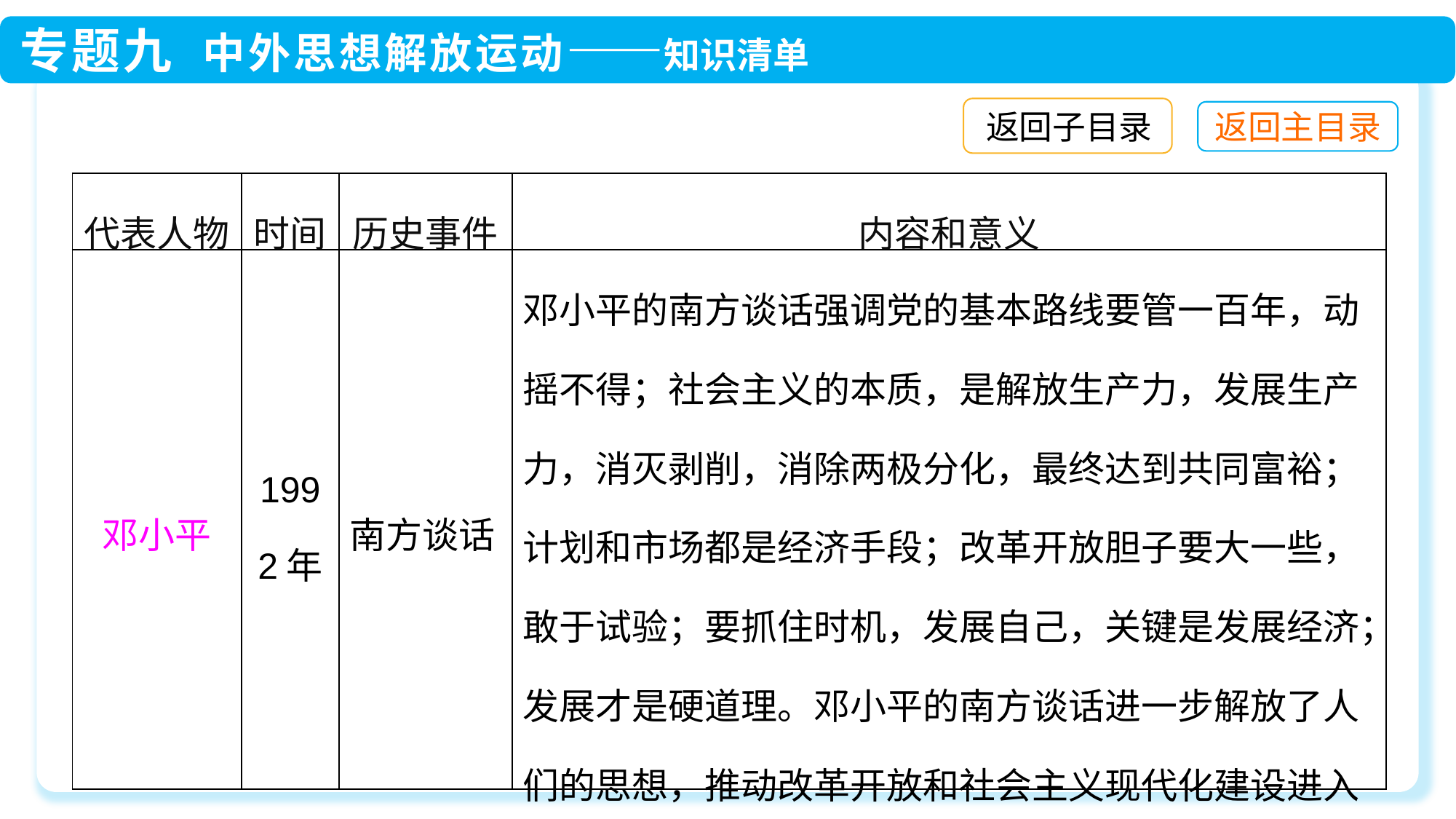

返回子目录
| 代表人物 | 时间 | 历史事件 | 内容和意义 |
| --- | --- | --- | --- |
| 邓小平 | 1992年 | 南方谈话 | 邓小平的南方谈话强调党的基本路线要管一百年，动摇不得；社会主义的本质，是解放生产力，发展生产力，消灭剥削，消除两极分化，最终达到共同富裕；计划和市场都是经济手段；改革开放胆子要大一些，敢于试验；要抓住时机，发展自己，关键是发展经济；发展才是硬道理。邓小平的南方谈话进一步解放了人们的思想，推动改革开放和社会主义现代化建设进入新阶段，对建设中国特色社会主义产生了深远影响 |